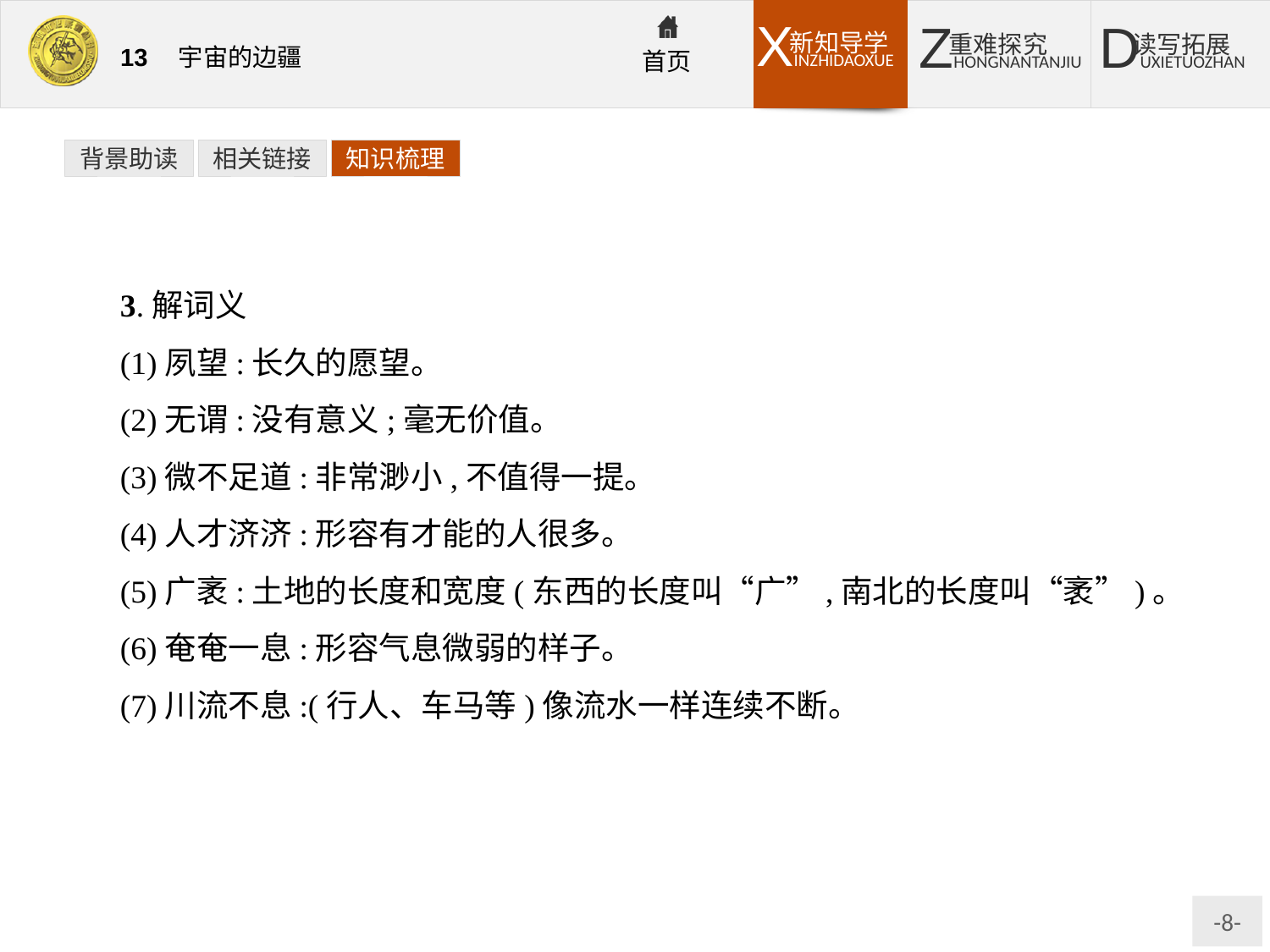

背景助读
相关链接
知识梳理
3.解词义
(1)夙望:长久的愿望。
(2)无谓:没有意义;毫无价值。
(3)微不足道:非常渺小,不值得一提。
(4)人才济济:形容有才能的人很多。
(5)广袤:土地的长度和宽度(东西的长度叫“广”,南北的长度叫“袤”)。
(6)奄奄一息:形容气息微弱的样子。
(7)川流不息:(行人、车马等)像流水一样连续不断。